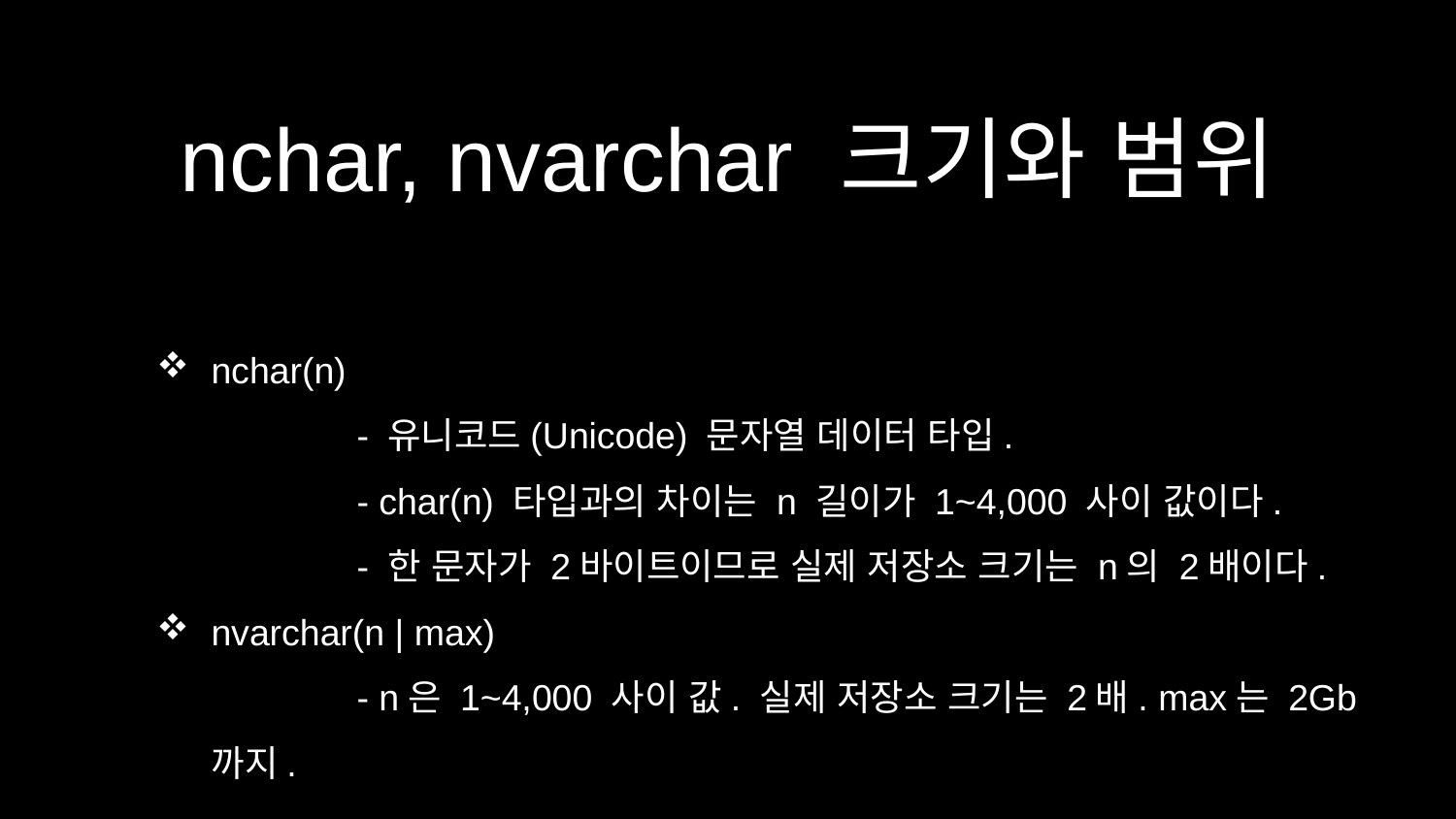

# nchar, nvarchar 크기와 범위
nchar(n)
	- 유니코드(Unicode) 문자열 데이터 타입.
	- char(n) 타입과의 차이는 n 길이가 1~4,000 사이 값이다.
	- 한 문자가 2바이트이므로 실제 저장소 크기는 n의 2배이다.
nvarchar(n | max)
	- n은 1~4,000 사이 값. 실제 저장소 크기는 2배. max는 2Gb 까지.